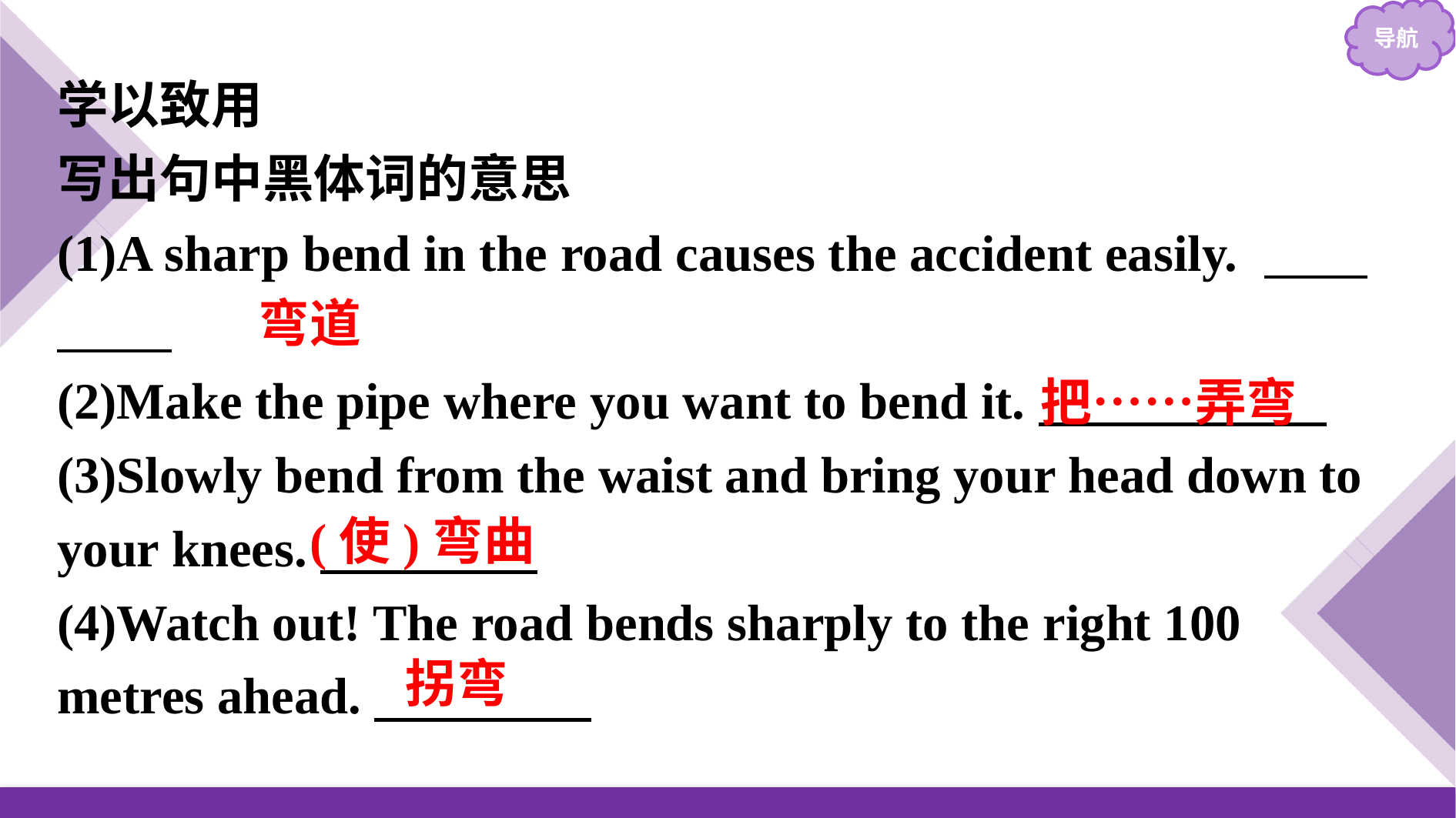

学以致用
写出句中黑体词的意思
(1)A sharp bend in the road causes the accident easily.
(2)Make the pipe where you want to bend it.
(3)Slowly bend from the waist and bring your head down to your knees.
(4)Watch out! The road bends sharply to the right 100 metres ahead.
弯道
把……弄弯
(使)弯曲
拐弯